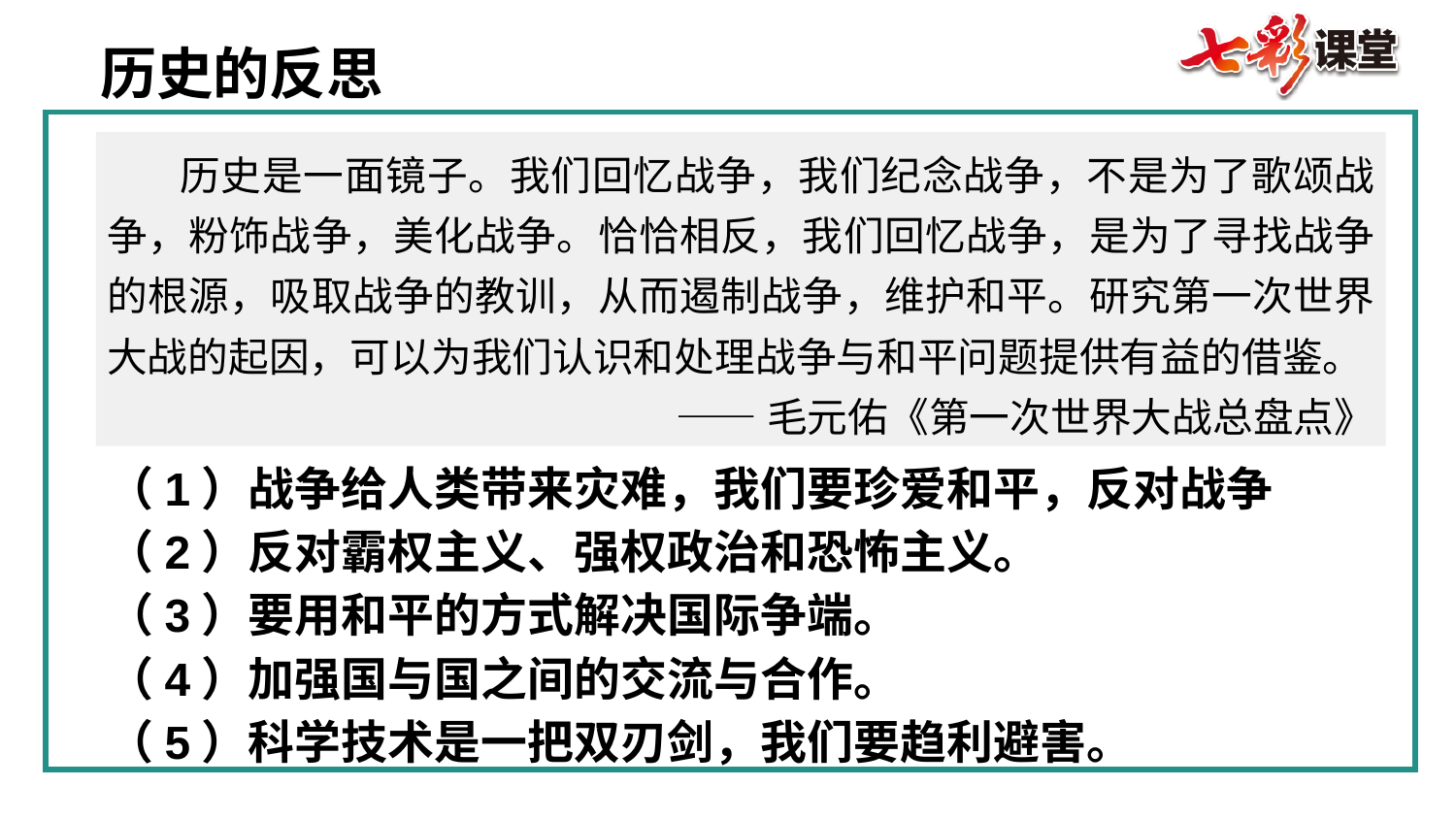

历史的反思
历史是一面镜子。我们回忆战争，我们纪念战争，不是为了歌颂战争，粉饰战争，美化战争。恰恰相反，我们回忆战争，是为了寻找战争的根源，吸取战争的教训，从而遏制战争，维护和平。研究第一次世界大战的起因，可以为我们认识和处理战争与和平问题提供有益的借鉴。
——毛元佑《第一次世界大战总盘点》
（1）战争给人类带来灾难，我们要珍爱和平，反对战争
（2）反对霸权主义、强权政治和恐怖主义。
（3）要用和平的方式解决国际争端。
（4）加强国与国之间的交流与合作。
（5）科学技术是一把双刃剑，我们要趋利避害。